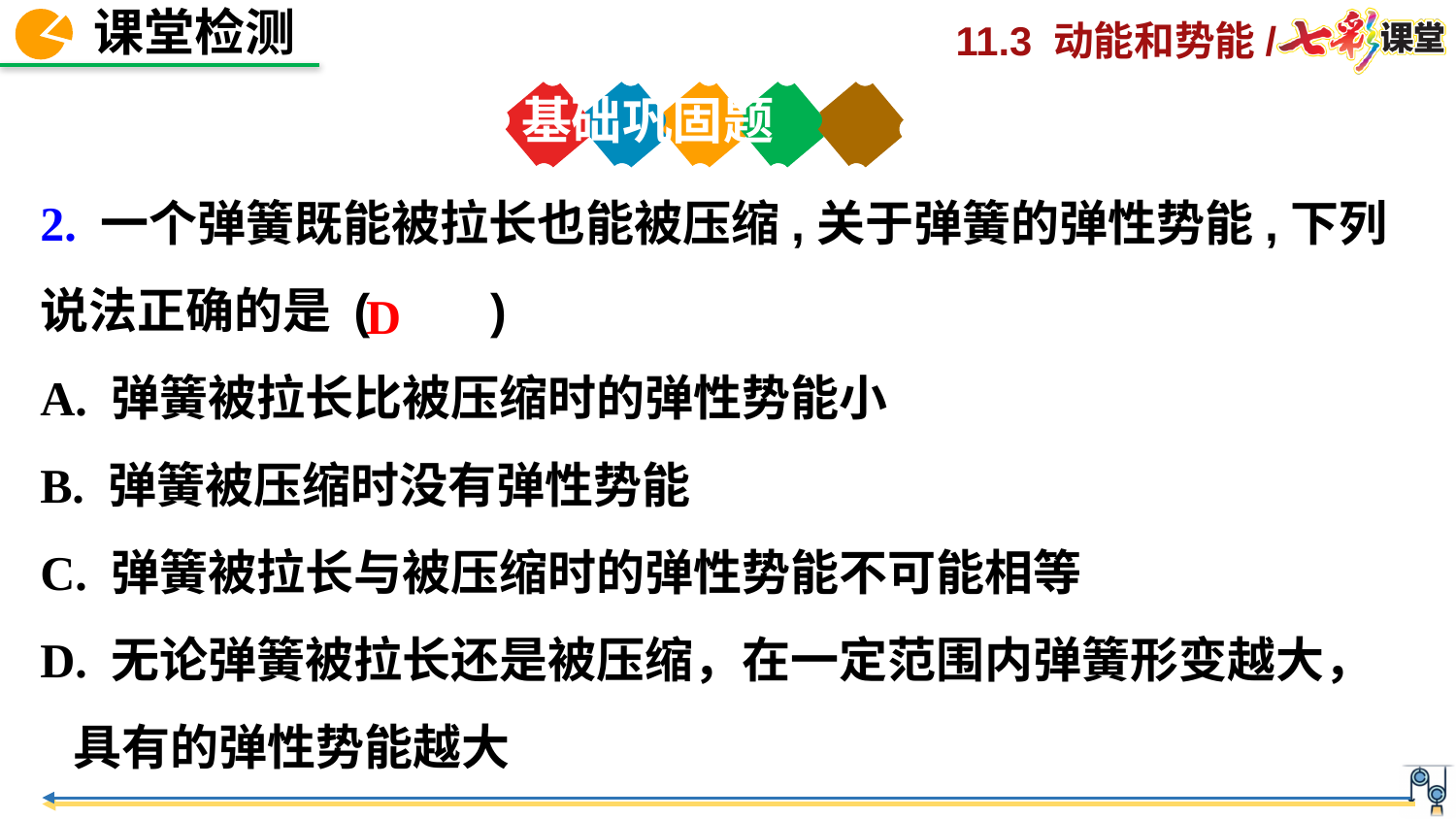

基础巩固题

2. 一个弹簧既能被拉长也能被压缩,关于弹簧的弹性势能,下列说法正确的是 (　　)
A. 弹簧被拉长比被压缩时的弹性势能小
B. 弹簧被压缩时没有弹性势能
C. 弹簧被拉长与被压缩时的弹性势能不可能相等
D. 无论弹簧被拉长还是被压缩，在一定范围内弹簧形变越大，
  具有的弹性势能越大

D